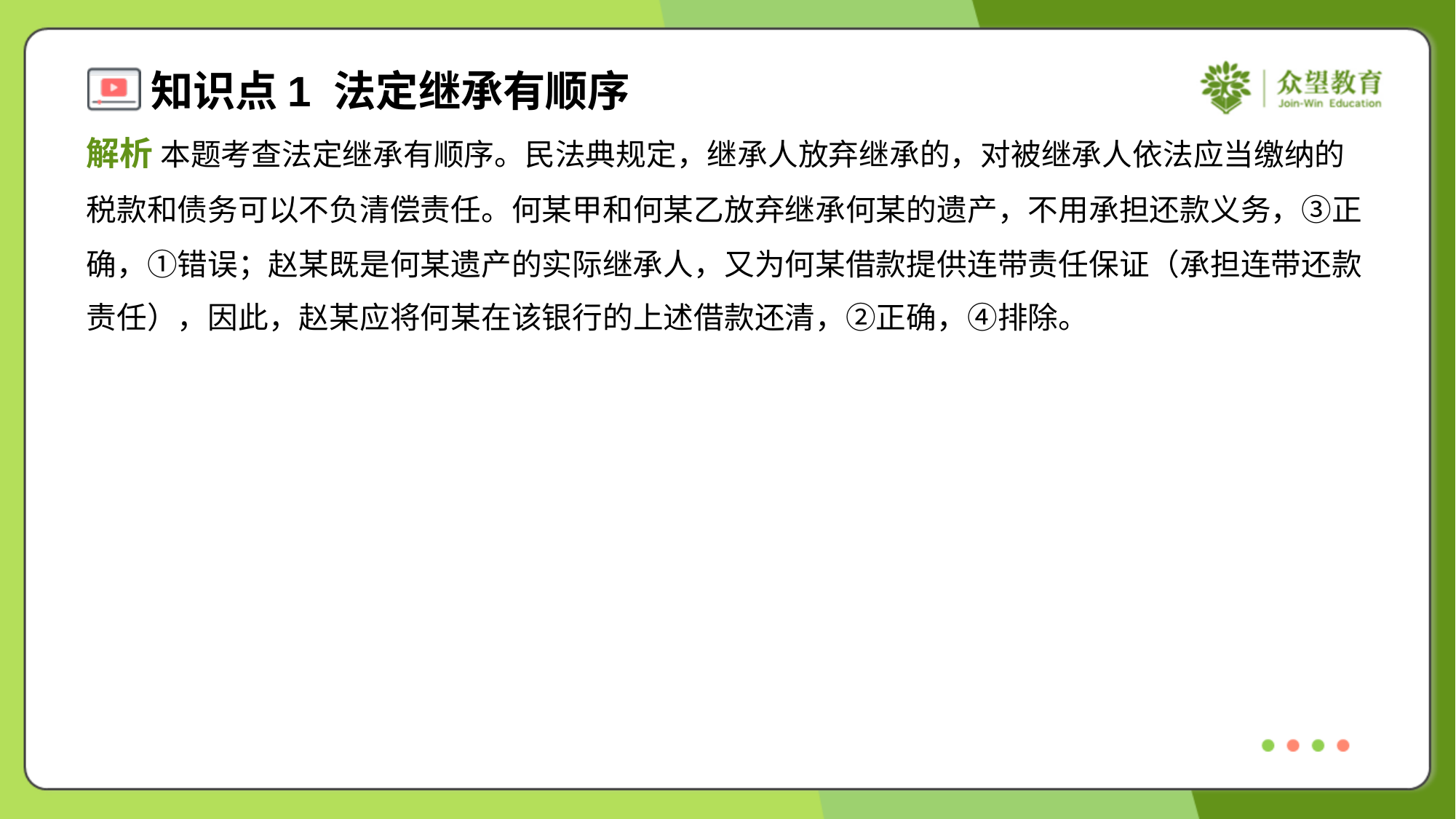

解析 本题考查法定继承有顺序。民法典规定，继承人放弃继承的，对被继承人依法应当缴纳的
税款和债务可以不负清偿责任。何某甲和何某乙放弃继承何某的遗产，不用承担还款义务，③正
确，①错误；赵某既是何某遗产的实际继承人，又为何某借款提供连带责任保证（承担连带还款
责任），因此，赵某应将何某在该银行的上述借款还清，②正确，④排除。